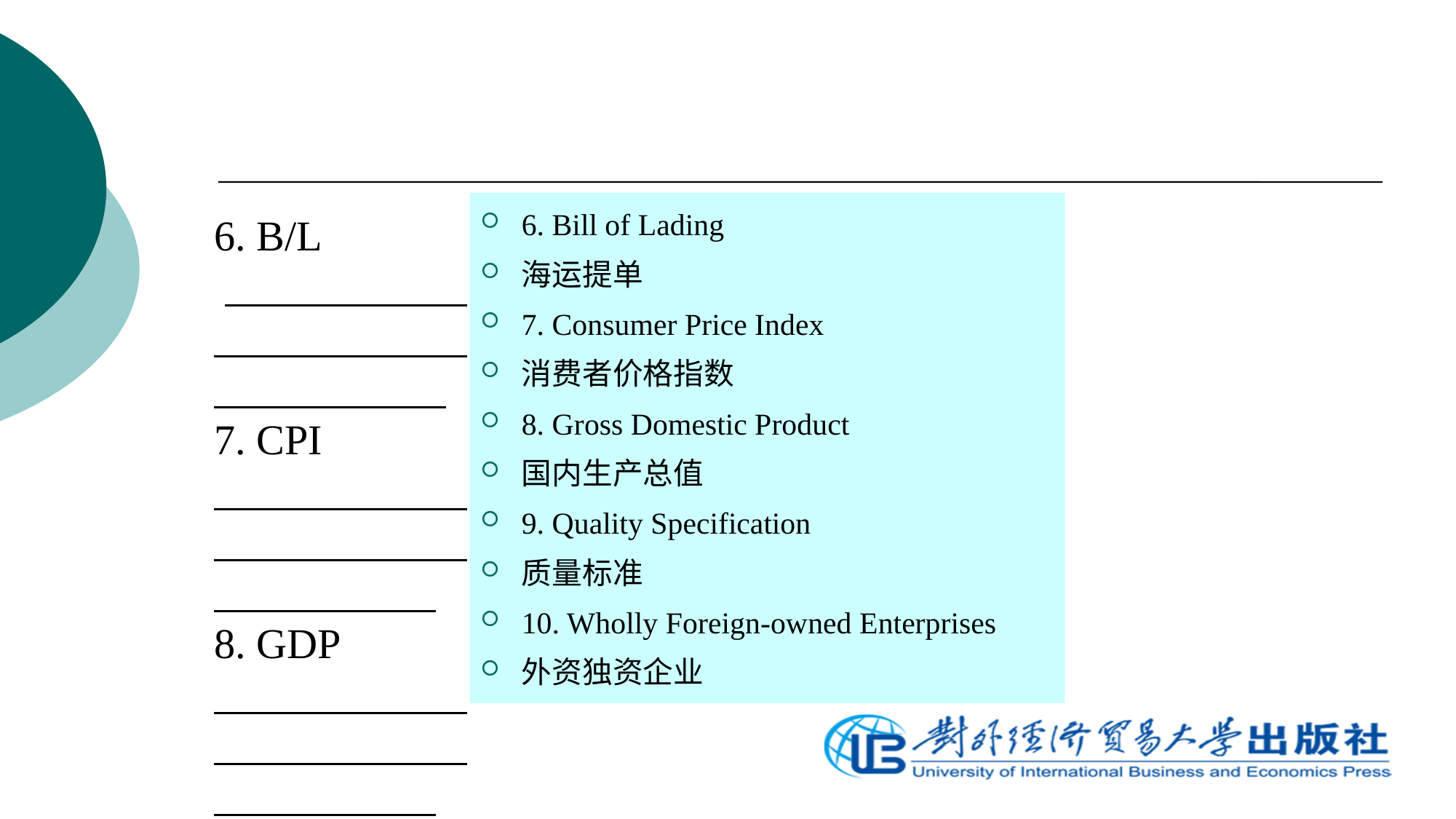

6. Bill of Lading
海运提单
7. Consumer Price Index
消费者价格指数
8. Gross Domestic Product
国内生产总值
9. Quality Specification
质量标准
10. Wholly Foreign-owned Enterprises
外资独资企业
6. B/L

7. CPI

8. GDP

9. QS

10. WFOE